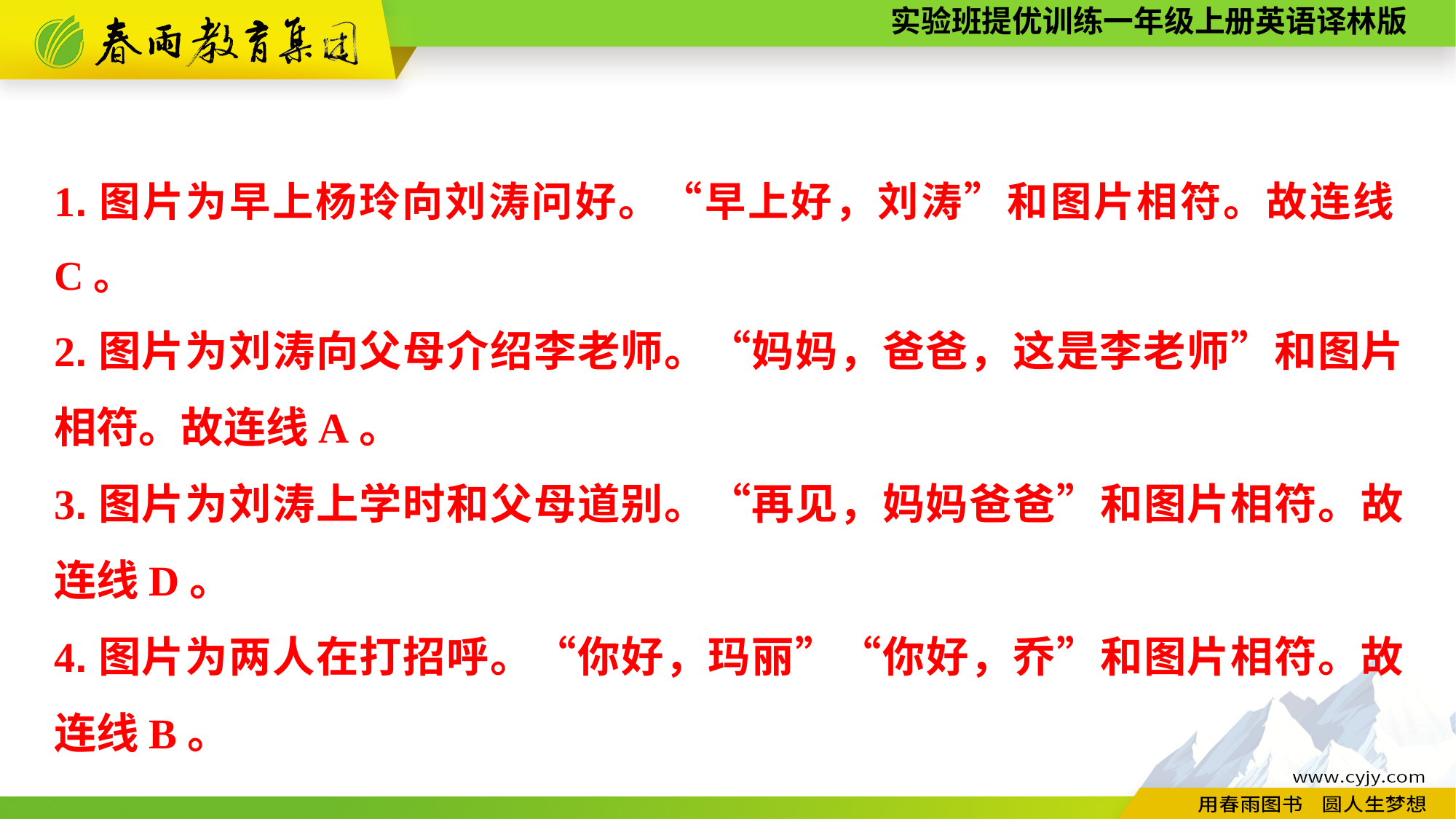

1.图片为早上杨玲向刘涛问好。“早上好，刘涛”和图片相符。故连线C。
2.图片为刘涛向父母介绍李老师。“妈妈，爸爸，这是李老师”和图片相符。故连线A。
3.图片为刘涛上学时和父母道别。“再见，妈妈爸爸”和图片相符。故连线D。
4.图片为两人在打招呼。“你好，玛丽”“你好，乔”和图片相符。故连线B。